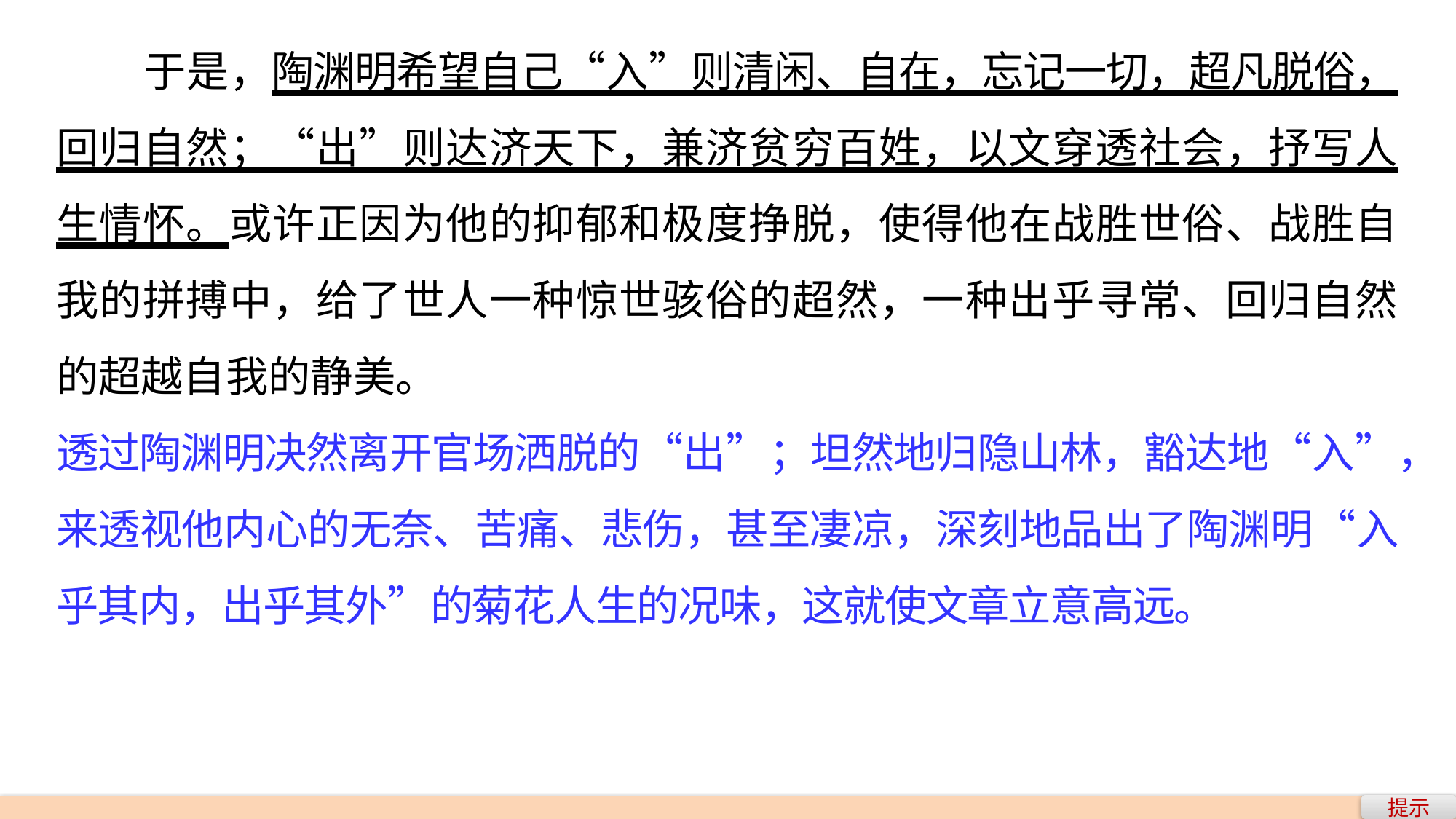

于是，陶渊明希望自己“入”则清闲、自在，忘记一切，超凡脱俗，回归自然；“出”则达济天下，兼济贫穷百姓，以文穿透社会，抒写人生情怀。或许正因为他的抑郁和极度挣脱，使得他在战胜世俗、战胜自我的拼搏中，给了世人一种惊世骇俗的超然，一种出乎寻常、回归自然的超越自我的静美。
透过陶渊明决然离开官场洒脱的“出”；坦然地归隐山林，豁达地“入”，来透视他内心的无奈、苦痛、悲伤，甚至凄凉，深刻地品出了陶渊明“入乎其内，出乎其外”的菊花人生的况味，这就使文章立意高远。
提示